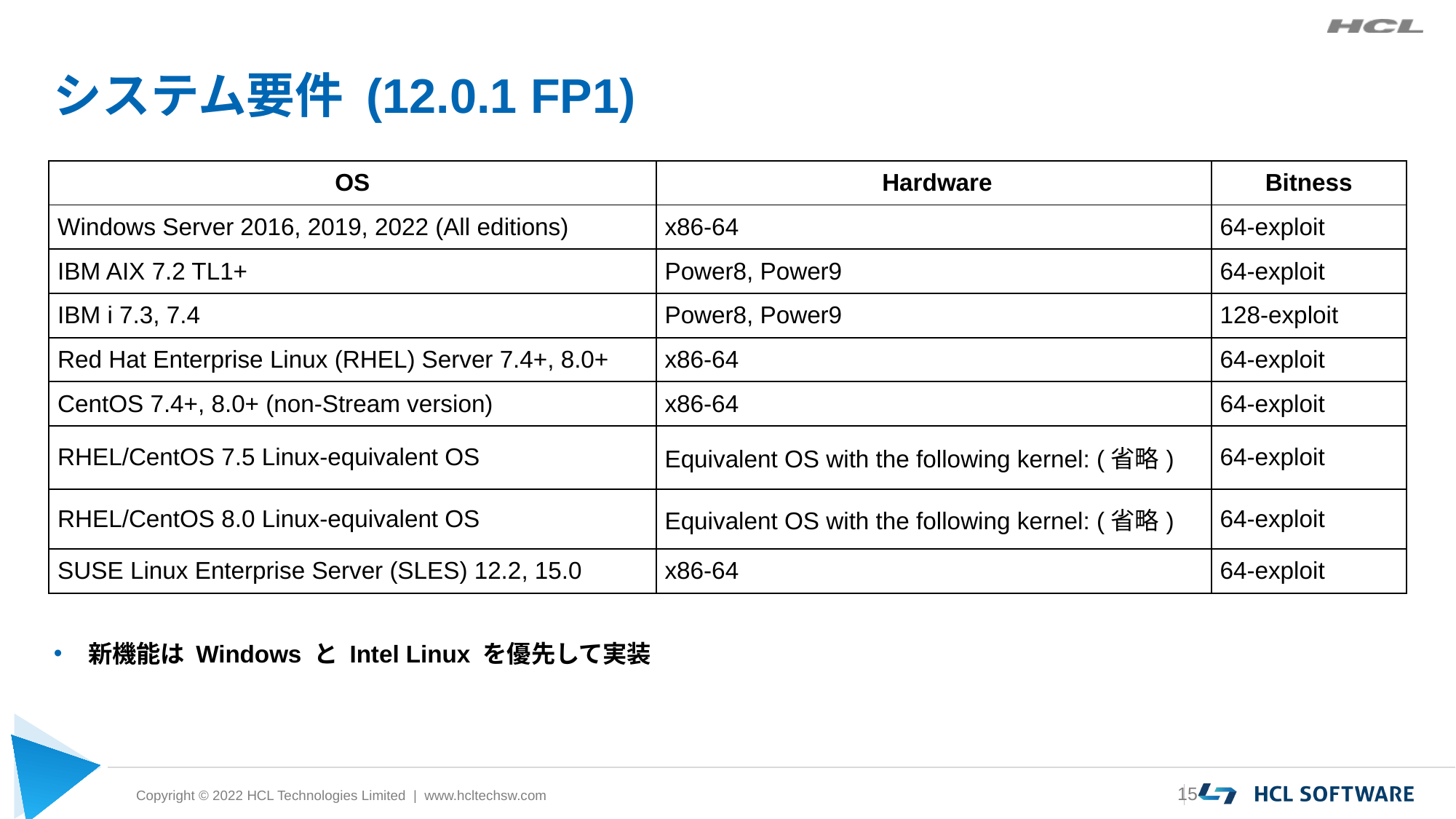

# システム要件 (12.0.1 FP1)

新機能は Windows と Intel Linux を優先して実装
| OS | Hardware | Bitness |
| --- | --- | --- |
| Windows Server 2016, 2019, 2022 (All editions) | x86-64 | 64-exploit |
| IBM AIX 7.2 TL1+ | Power8, Power9 | 64-exploit |
| IBM i 7.3, 7.4 | Power8, Power9 | 128-exploit |
| Red Hat Enterprise Linux (RHEL) Server 7.4+, 8.0+ | x86-64 | 64-exploit |
| CentOS 7.4+, 8.0+ (non-Stream version) | x86-64 | 64-exploit |
| RHEL/CentOS 7.5 Linux-equivalent OS | Equivalent OS with the following kernel: (省略) | 64-exploit |
| RHEL/CentOS 8.0 Linux-equivalent OS | Equivalent OS with the following kernel: (省略) | 64-exploit |
| SUSE Linux Enterprise Server (SLES) 12.2, 15.0 | x86-64 | 64-exploit |